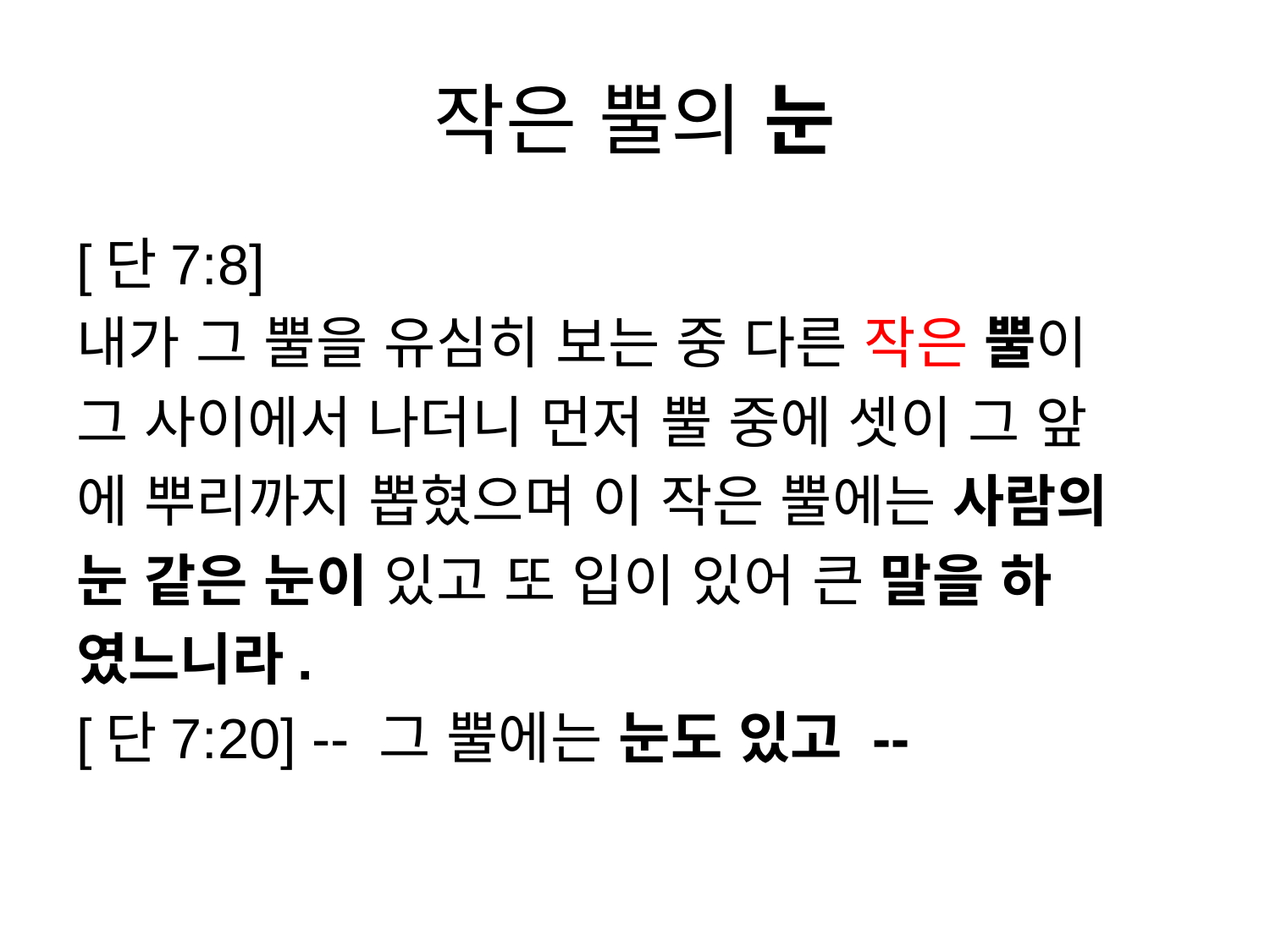

# 작은 뿔의 눈
[단7:8]
내가 그 뿔을 유심히 보는 중 다른 작은 뿔이
그 사이에서 나더니 먼저 뿔 중에 셋이 그 앞
에 뿌리까지 뽑혔으며 이 작은 뿔에는 사람의
눈 같은 눈이 있고 또 입이 있어 큰 말을 하
였느니라.
[단7:20] -- 그 뿔에는 눈도 있고 --